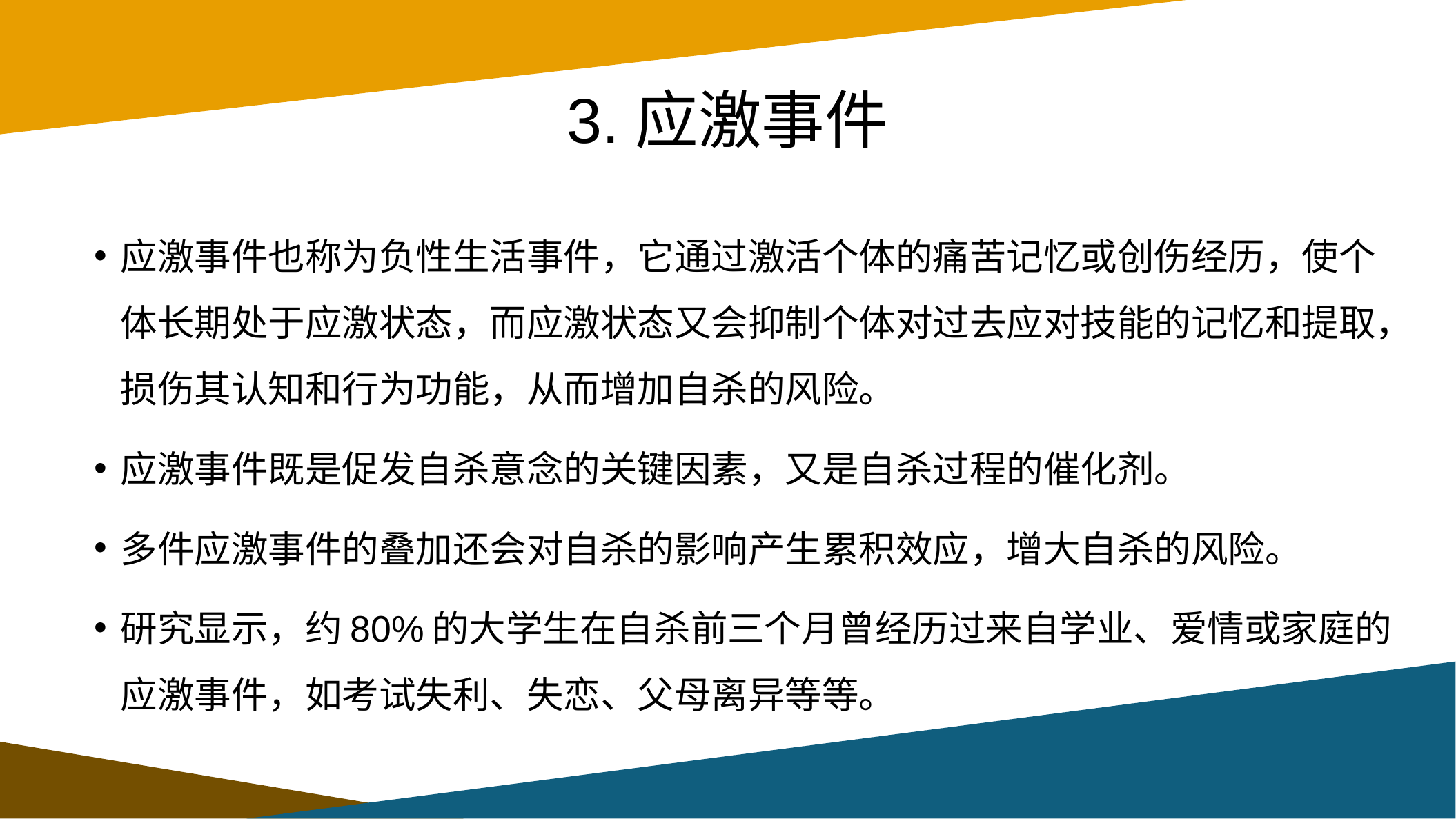

# 3.应激事件
应激事件也称为负性生活事件，它通过激活个体的痛苦记忆或创伤经历，使个体长期处于应激状态，而应激状态又会抑制个体对过去应对技能的记忆和提取，损伤其认知和行为功能，从而增加自杀的风险。
应激事件既是促发自杀意念的关键因素，又是自杀过程的催化剂。
多件应激事件的叠加还会对自杀的影响产生累积效应，增大自杀的风险。
研究显示，约80%的大学生在自杀前三个月曾经历过来自学业、爱情或家庭的应激事件，如考试失利、失恋、父母离异等等。